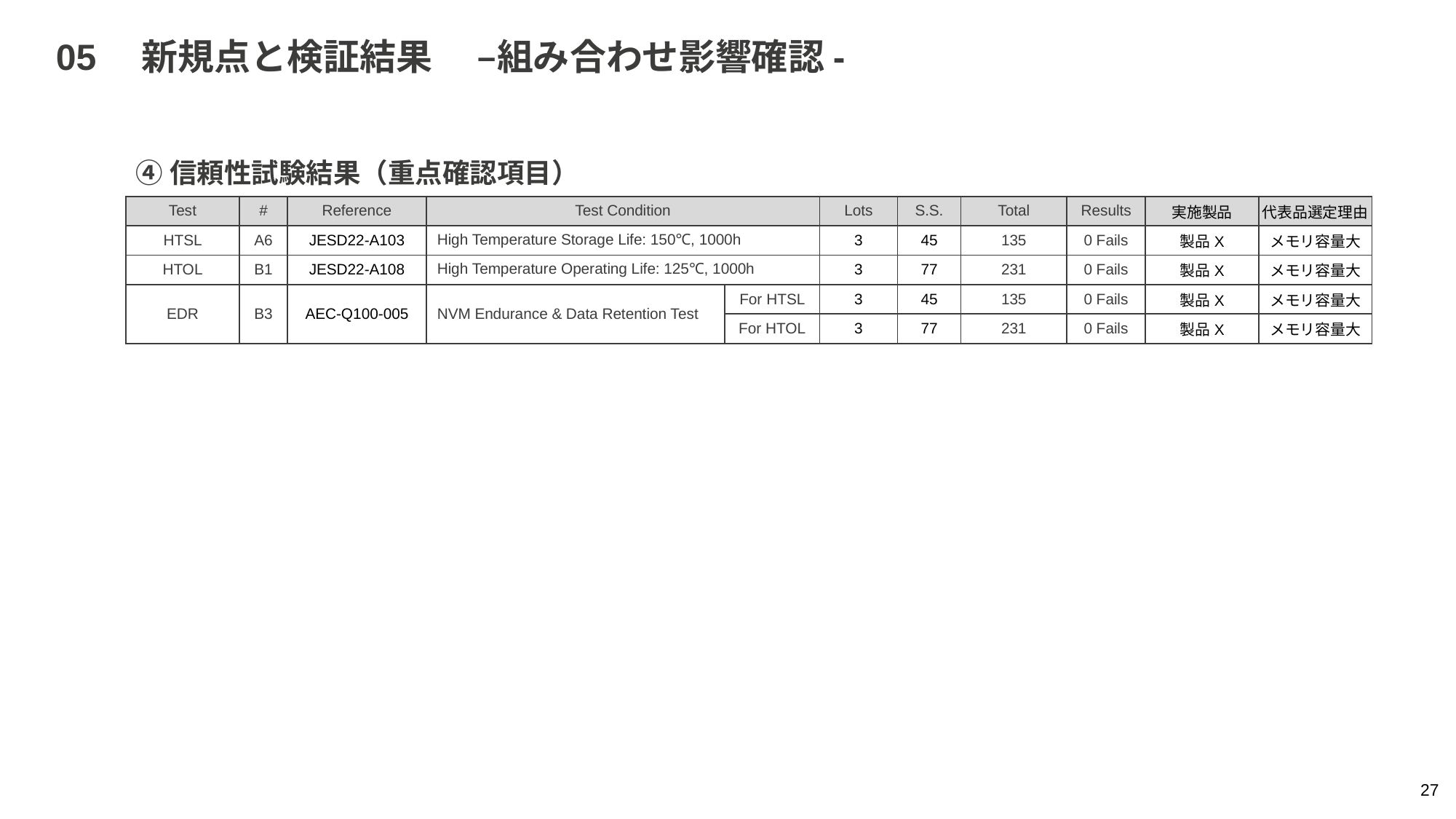

# 05　新規点と検証結果　 –組み合わせ影響確認-
④信頼性試験結果（重点確認項目）
| Test | # | Reference | Test Condition |  | Lots | S.S. | Total | Results | 実施製品 | 代表品選定理由 |
| --- | --- | --- | --- | --- | --- | --- | --- | --- | --- | --- |
| HTSL | A6 | JESD22-A103 | High Temperature Storage Life: 150℃, 1000h |  | 3 | 45 | 135 | 0 Fails | 製品X | メモリ容量大 |
| HTOL | B1 | JESD22-A108 | High Temperature Operating Life: 125℃, 1000h |  | 3 | 77 | 231 | 0 Fails | 製品X | メモリ容量大 |
| EDR | B3 | AEC-Q100-005 | NVM Endurance & Data Retention Test | For HTSL | 3 | 45 | 135 | 0 Fails | 製品X | メモリ容量大 |
|  |  |  |  | For HTOL | 3 | 77 | 231 | 0 Fails | 製品X | メモリ容量大 |